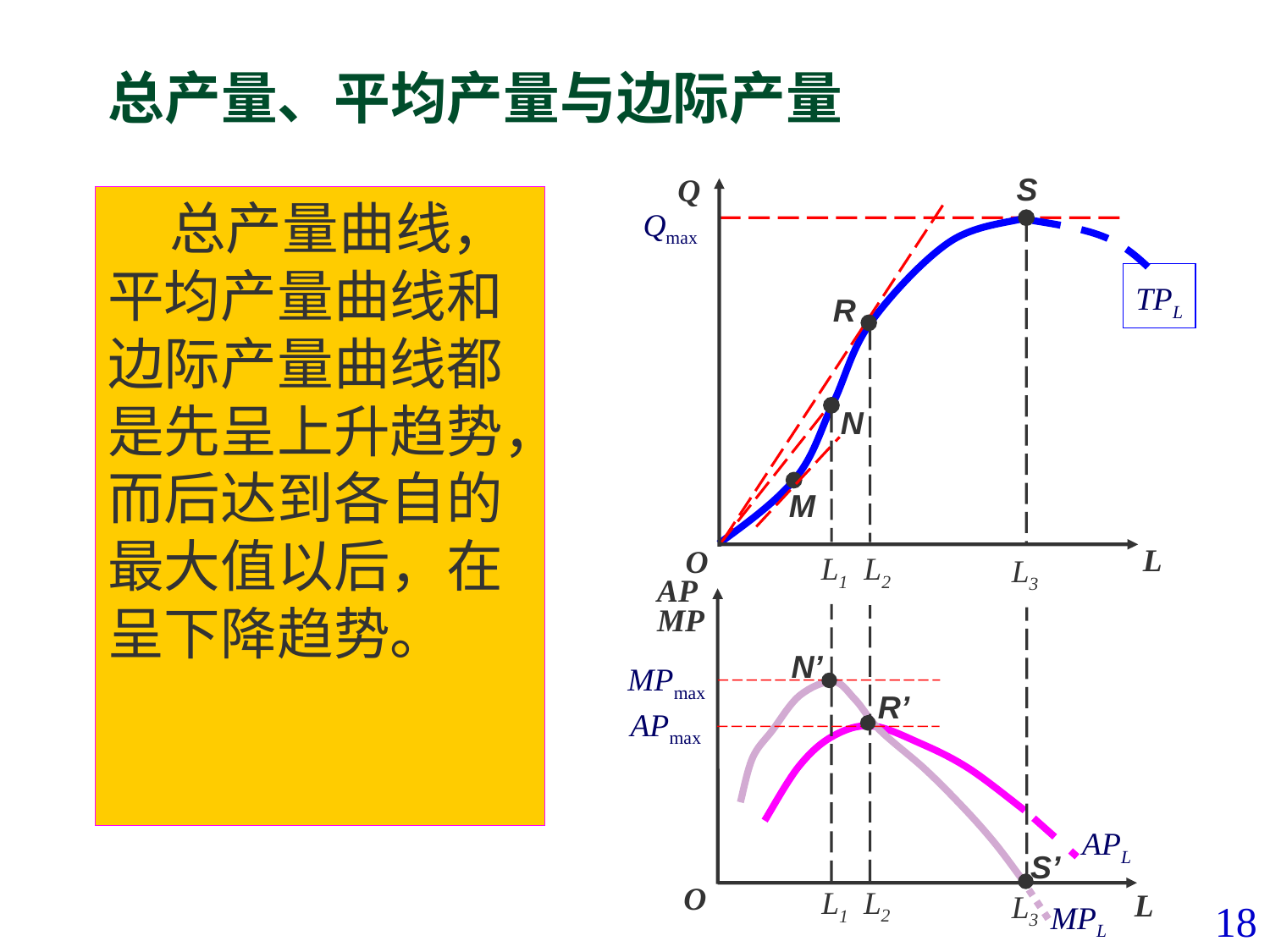

# 总产量、平均产量与边际产量
S

L3
Q

L
O

总产量曲线，平均产量曲线和边际产量曲线都是先呈上升趋势，而后达到各自的最大值以后，在呈下降趋势。
Qmax

TPL
R

L2
N

L1

M
AP
MP

O
L

N’
MPmax

S’

L1
L3

R’
APmax

L2

MPL

APL

18